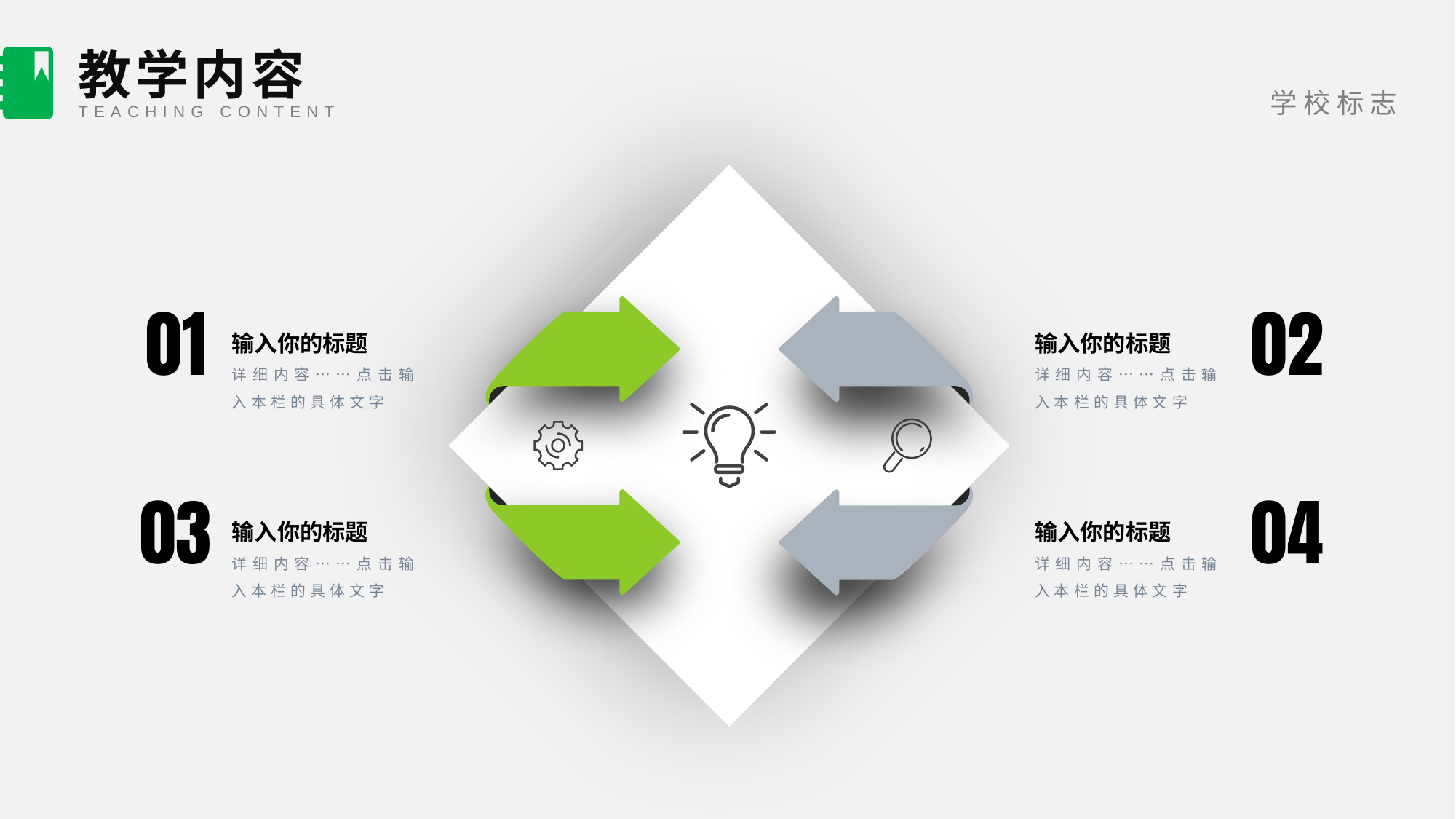

教学内容
TEACHING CONTENT

01
02
输入你的标题
详细内容……点击输入本栏的具体文字
输入你的标题
详细内容……点击输入本栏的具体文字

03
04
输入你的标题
详细内容……点击输入本栏的具体文字
输入你的标题
详细内容……点击输入本栏的具体文字